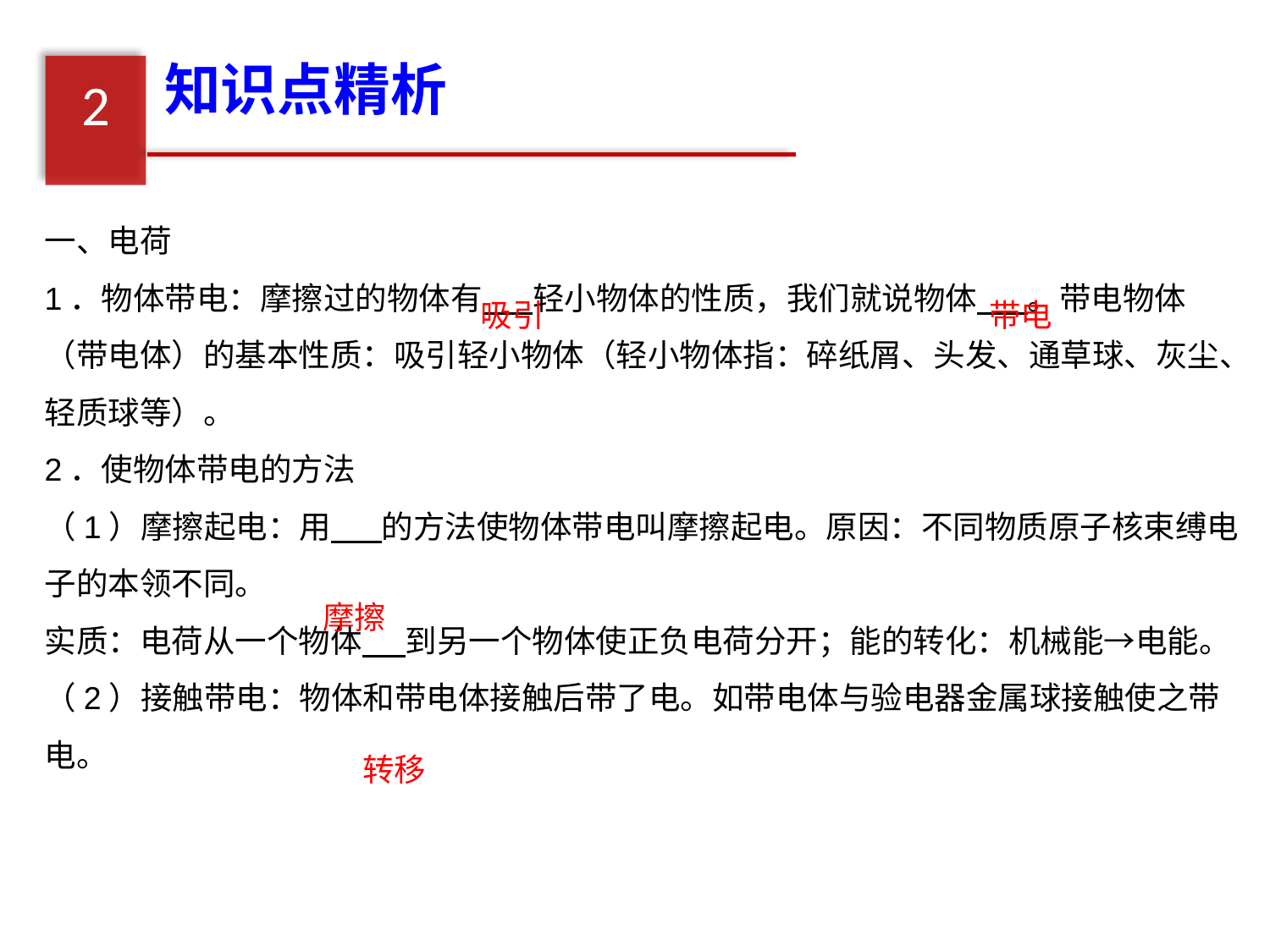

知识点精析

2
一、电荷
1．物体带电：摩擦过的物体有       轻小物体的性质，我们就说物体       。带电物体（带电体）的基本性质：吸引轻小物体（轻小物体指：碎纸屑、头发、通草球、灰尘、轻质球等）。
2．使物体带电的方法
（1）摩擦起电：用       的方法使物体带电叫摩擦起电。原因：不同物质原子核束缚电子的本领不同。
实质：电荷从一个物体      到另一个物体使正负电荷分开；能的转化：机械能→电能。
（2）接触带电：物体和带电体接触后带了电。如带电体与验电器金属球接触使之带电。
吸引
带电
摩擦
转移